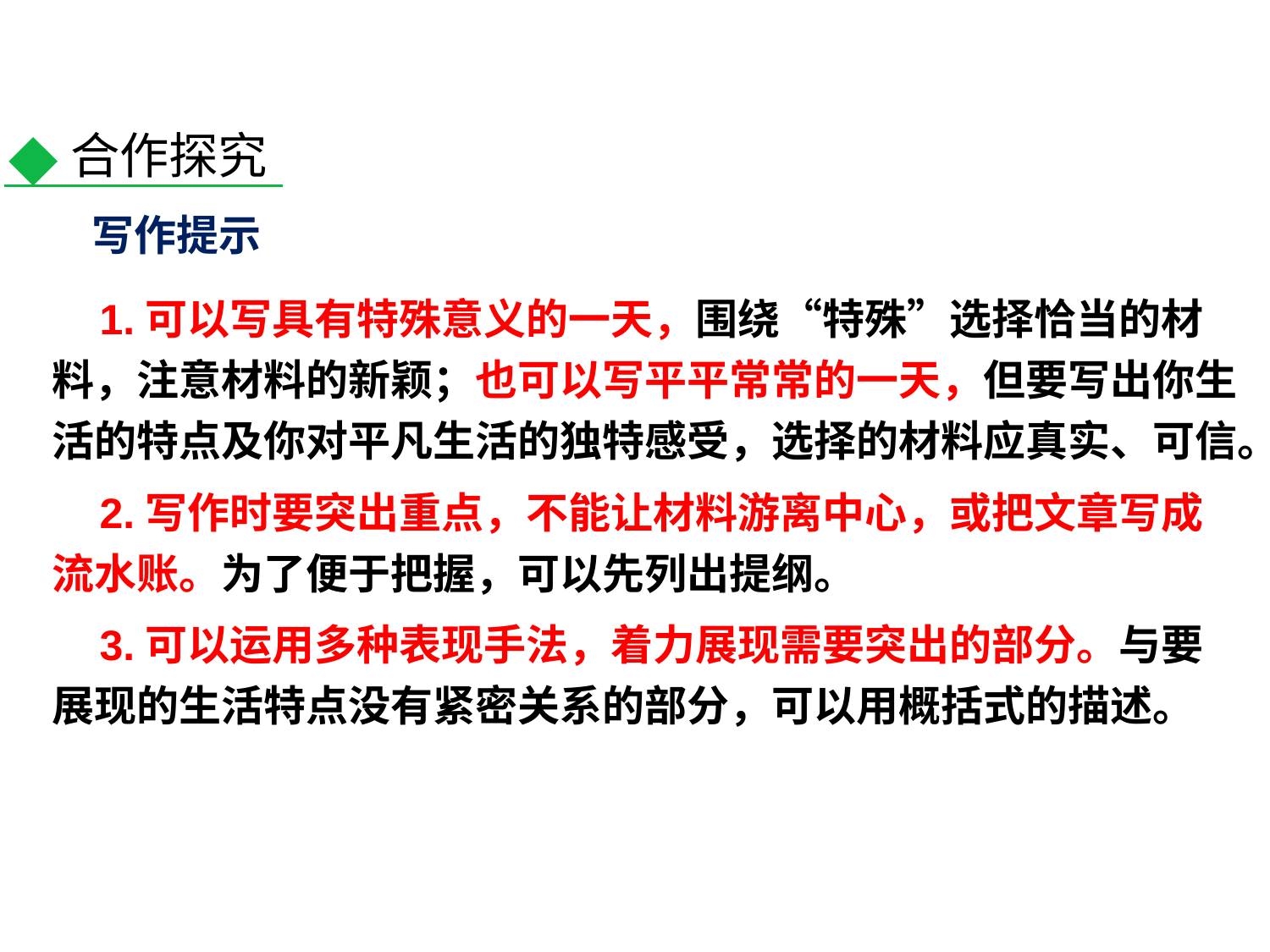

合作探究

写作提示

    1.可以写具有特殊意义的一天，围绕“特殊”选择恰当的材料，注意材料的新颖；也可以写平平常常的一天，但要写出你生活的特点及你对平凡生活的独特感受，选择的材料应真实、可信。
    2.写作时要突出重点，不能让材料游离中心，或把文章写成流水账。为了便于把握，可以先列出提纲。
    3.可以运用多种表现手法，着力展现需要突出的部分。与要展现的生活特点没有紧密关系的部分，可以用概括式的描述。